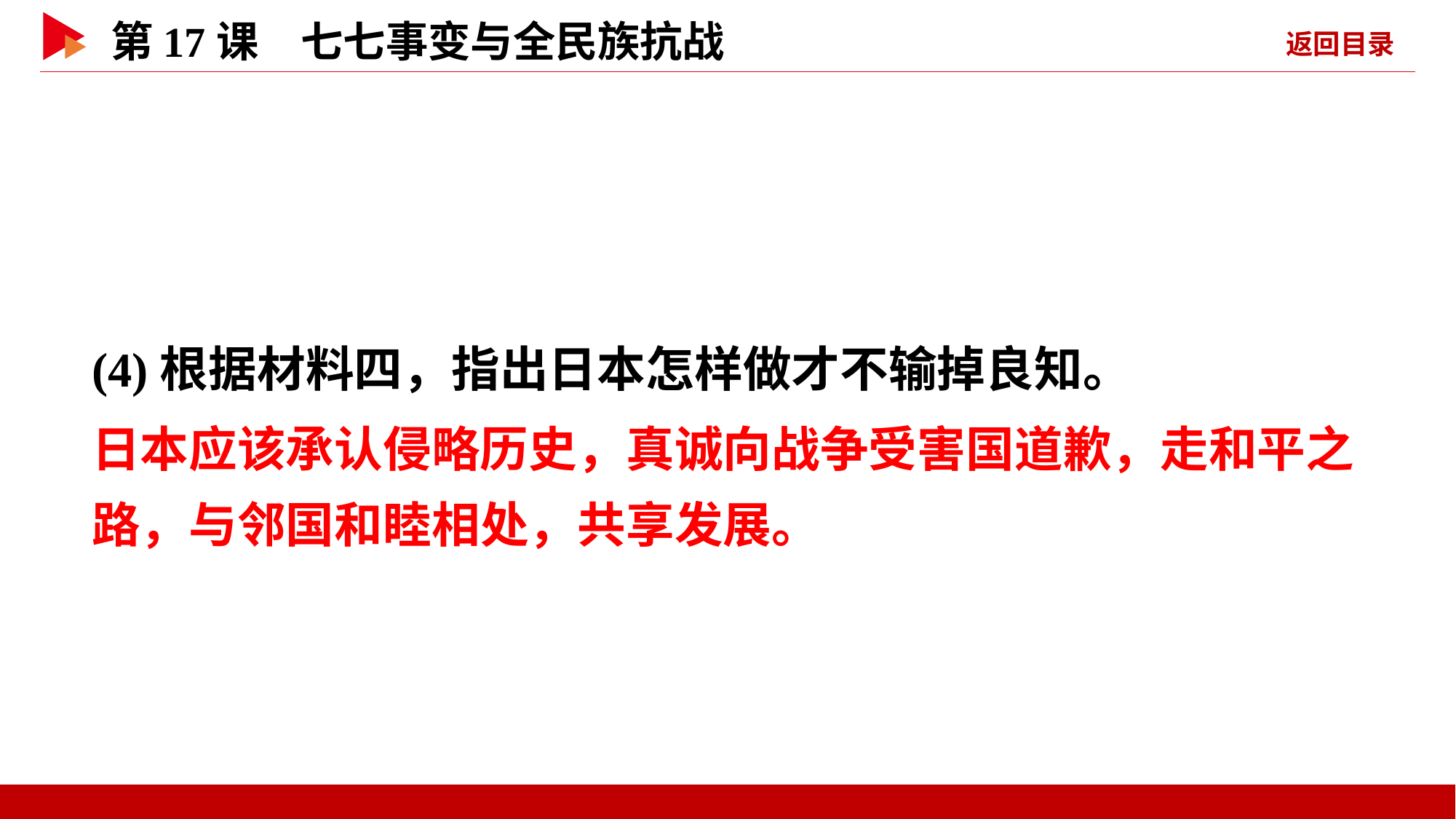

(4)根据材料四，指出日本怎样做才不输掉良知。
日本应该承认侵略历史，真诚向战争受害国道歉，走和平之路，与邻国和睦相处，共享发展。